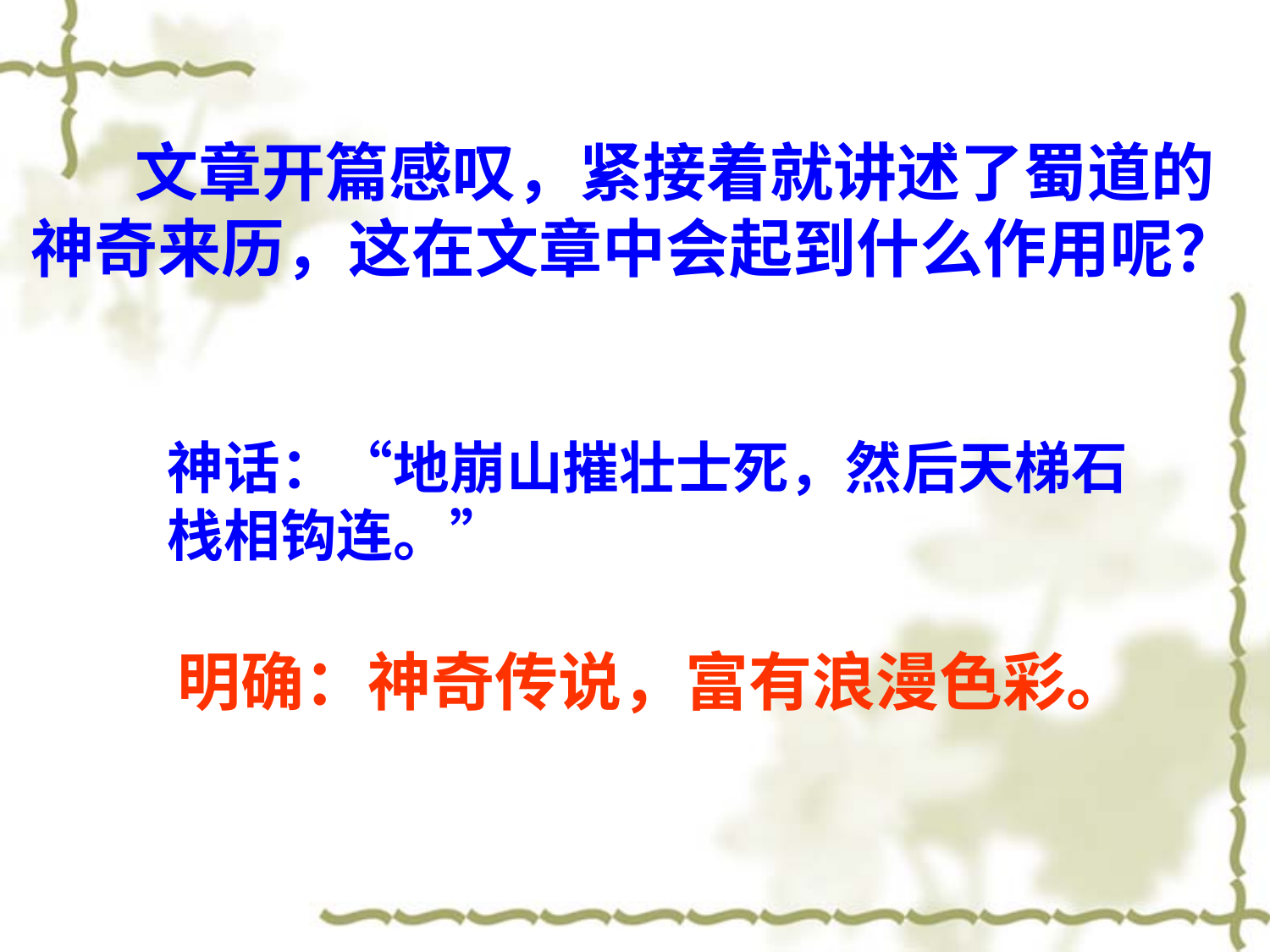

文章开篇感叹，紧接着就讲述了蜀道的神奇来历，这在文章中会起到什么作用呢？
神话：“地崩山摧壮士死，然后天梯石栈相钩连。”

明确：神奇传说，富有浪漫色彩。